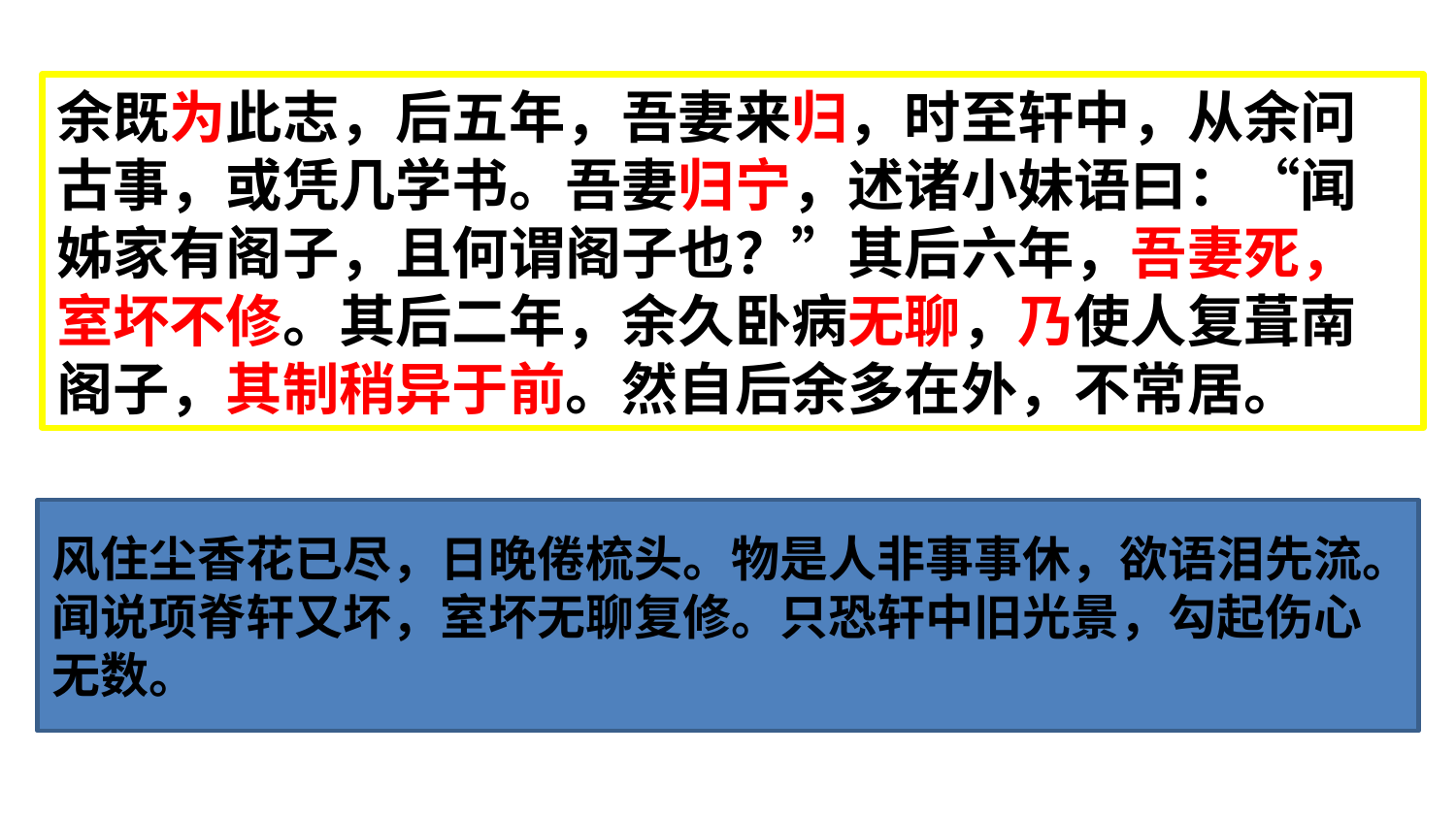

余既为此志，后五年，吾妻来归，时至轩中，从余问古事，或凭几学书。吾妻归宁，述诸小妹语曰：“闻姊家有阁子，且何谓阁子也？”其后六年，吾妻死，室坏不修。其后二年，余久卧病无聊，乃使人复葺南阁子，其制稍异于前。然自后余多在外，不常居。
补记部分在文中有什么作用？
风住尘香花已尽，日晚倦梳头。物是人非事事休，欲语泪先流。
闻说项脊轩又坏，室坏无聊复修。只恐轩中旧光景，勾起伤心无数。
思念亡妻

物是人非

进一步抒发感情
感慨身世